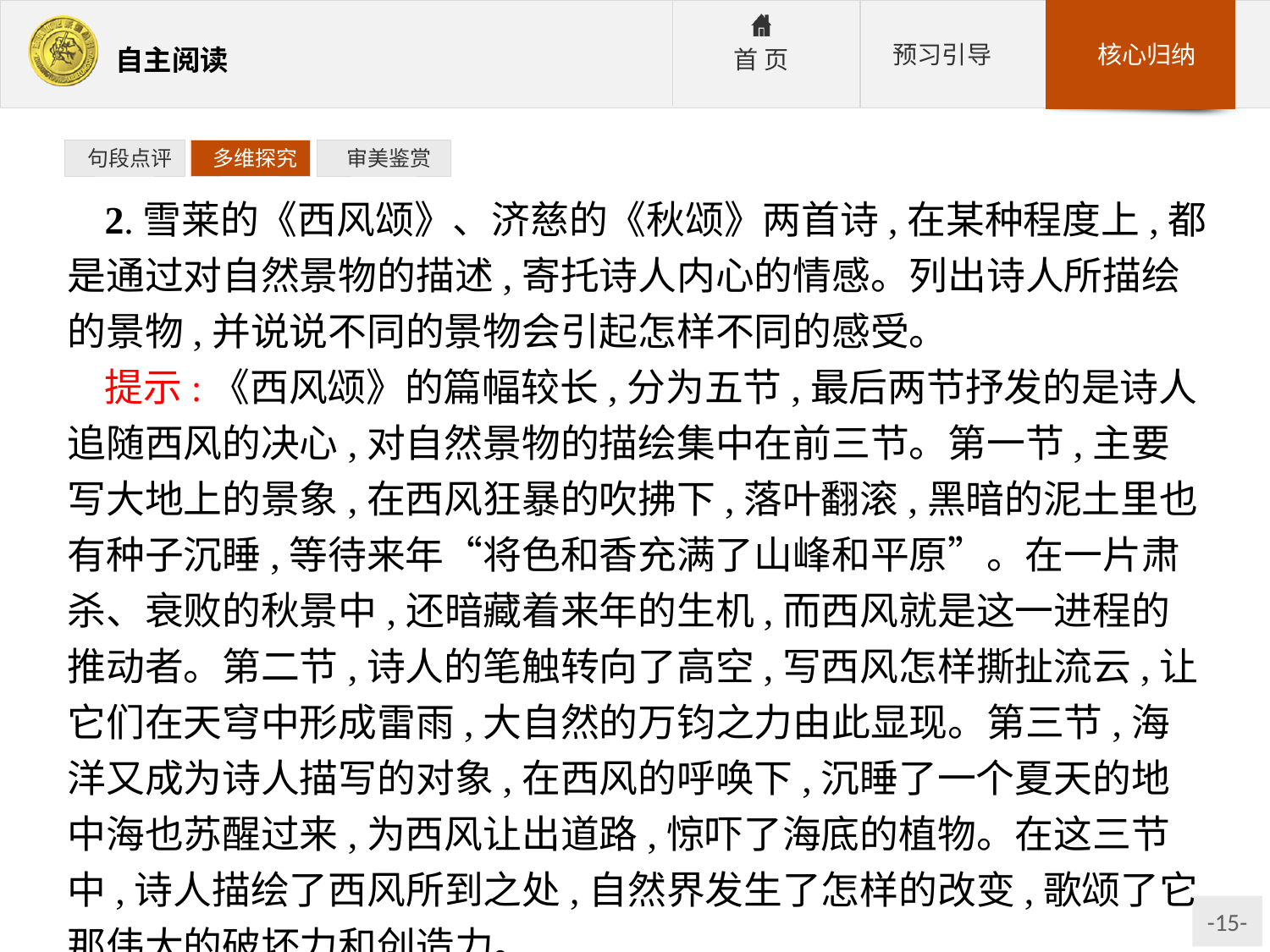

句段点评
 多维探究
 审美鉴赏
2.雪莱的《西风颂》、济慈的《秋颂》两首诗,在某种程度上,都是通过对自然景物的描述,寄托诗人内心的情感。列出诗人所描绘的景物,并说说不同的景物会引起怎样不同的感受。
提示:《西风颂》的篇幅较长,分为五节,最后两节抒发的是诗人追随西风的决心,对自然景物的描绘集中在前三节。第一节,主要写大地上的景象,在西风狂暴的吹拂下,落叶翻滚,黑暗的泥土里也有种子沉睡,等待来年“将色和香充满了山峰和平原”。在一片肃杀、衰败的秋景中,还暗藏着来年的生机,而西风就是这一进程的推动者。第二节,诗人的笔触转向了高空,写西风怎样撕扯流云,让它们在天穹中形成雷雨,大自然的万钧之力由此显现。第三节,海洋又成为诗人描写的对象,在西风的呼唤下,沉睡了一个夏天的地中海也苏醒过来,为西风让出道路,惊吓了海底的植物。在这三节中,诗人描绘了西风所到之处,自然界发生了怎样的改变,歌颂了它那伟大的破坏力和创造力。